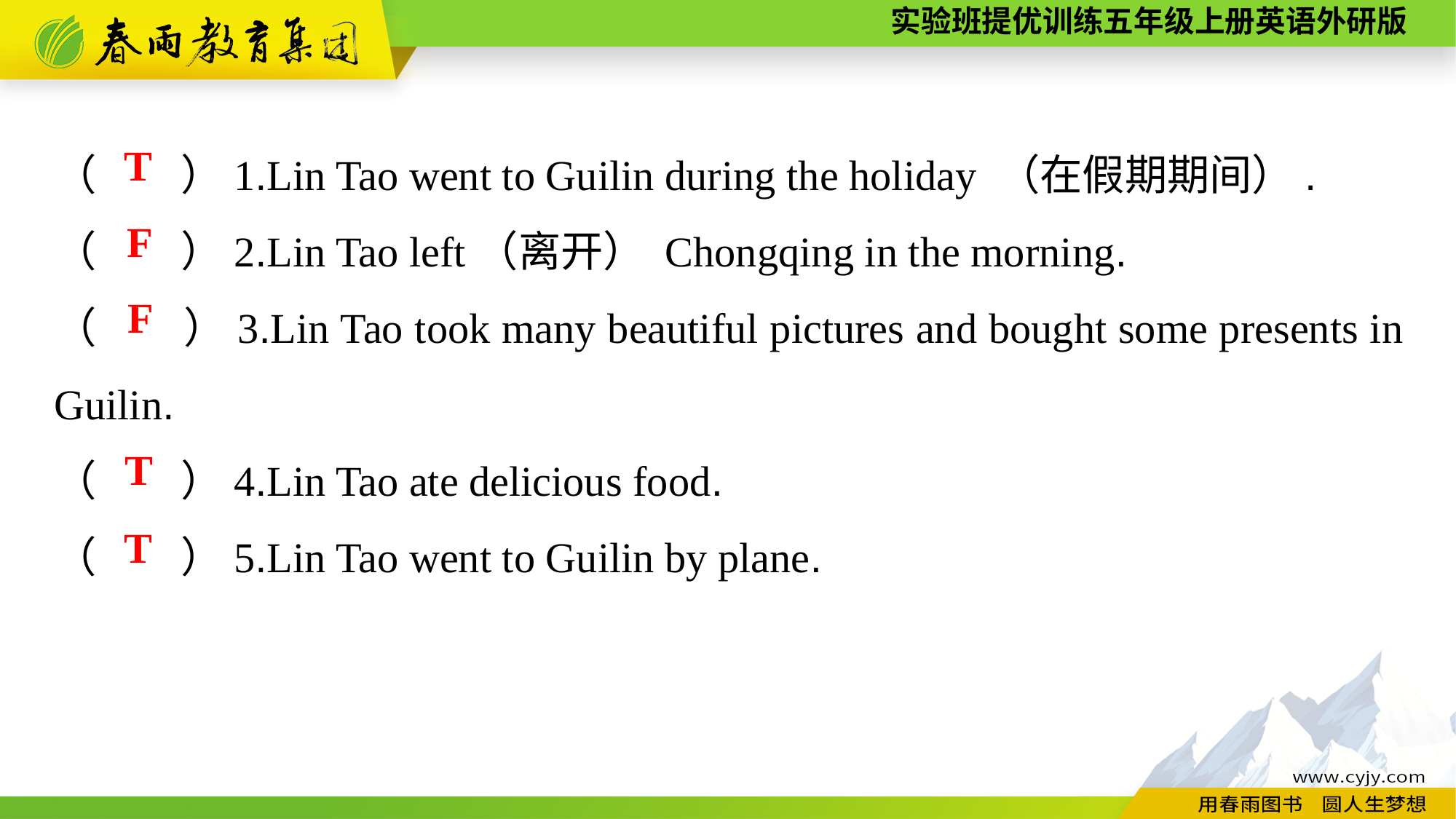

（　　）1.Lin Tao went to Guilin during the holiday （在假期期间）.
（　　）2.Lin Tao left（离开） Chongqing in the morning.
（　　）3.Lin Tao took many beautiful pictures and bought some presents in Guilin.
（　　）4.Lin Tao ate delicious food.
（　　）5.Lin Tao went to Guilin by plane.
T
F
F
T
T